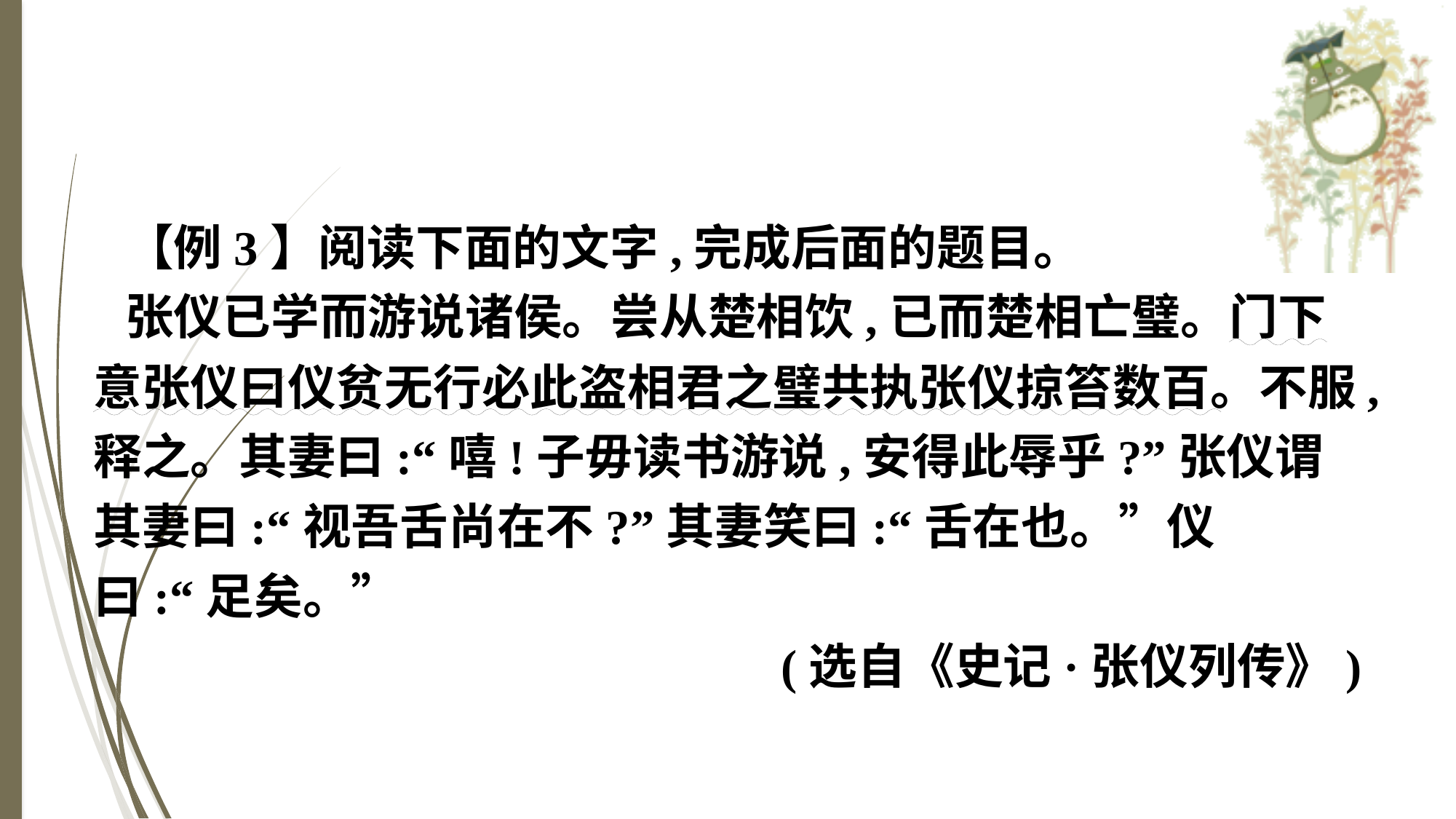

【例3】阅读下面的文字,完成后面的题目。
张仪已学而游说诸侯。尝从楚相饮,已而楚相亡璧。门下意张仪曰仪贫无行必此盗相君之璧共执张仪掠笞数百。不服,释之。其妻曰:“嘻!子毋读书游说,安得此辱乎?”张仪谓其妻曰:“视吾舌尚在不?”其妻笑曰:“舌在也。”仪曰:“足矣。”
(选自《史记·张仪列传》)